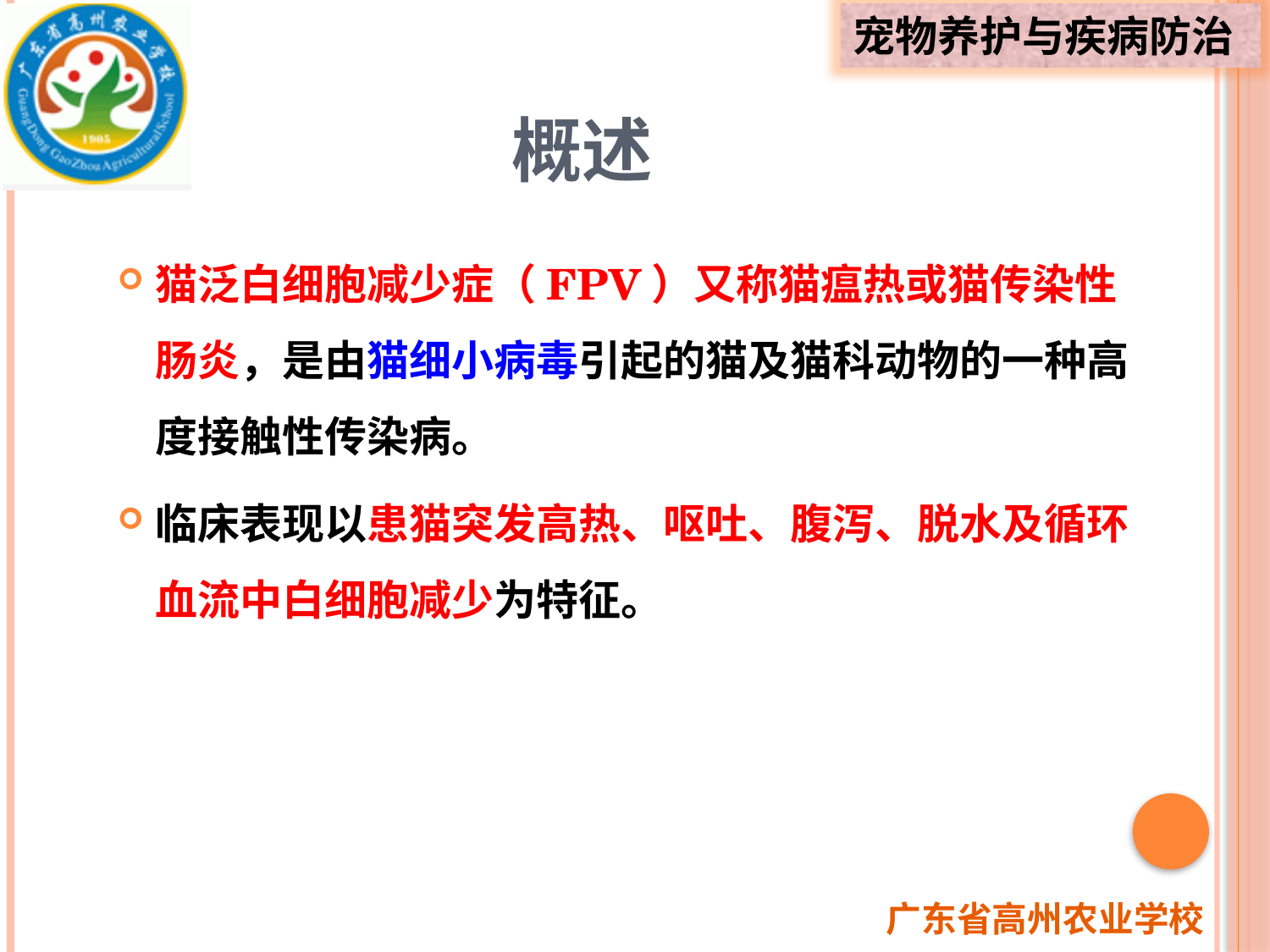

# 概述
猫泛白细胞减少症（FPV）又称猫瘟热或猫传染性肠炎，是由猫细小病毒引起的猫及猫科动物的一种高度接触性传染病。
临床表现以患猫突发高热、呕吐、腹泻、脱水及循环血流中白细胞减少为特征。